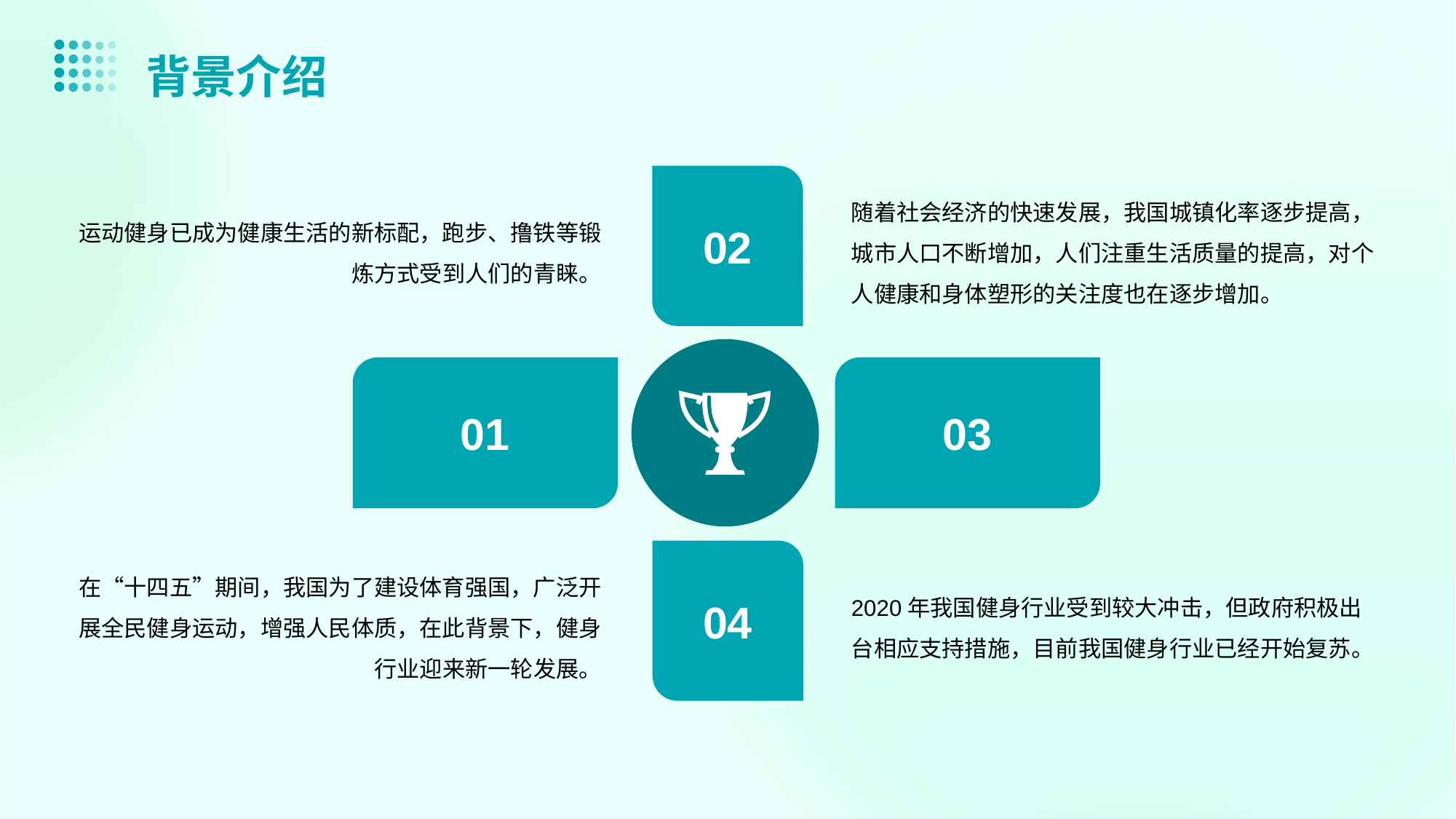

背景介绍

运动健身已成为健康生活的新标配，跑步、撸铁等锻炼方式受到人们的青睐。
随着社会经济的快速发展，我国城镇化率逐步提高，城市人口不断增加，人们注重生活质量的提高，对个人健康和身体塑形的关注度也在逐步增加。
输入
标题
02

01
03

在“十四五”期间，我国为了建设体育强国，广泛开展全民健身运动，增强人民体质，在此背景下，健身行业迎来新一轮发展。
2020年我国健身行业受到较大冲击，但政府积极出台相应支持措施，目前我国健身行业已经开始复苏。
04